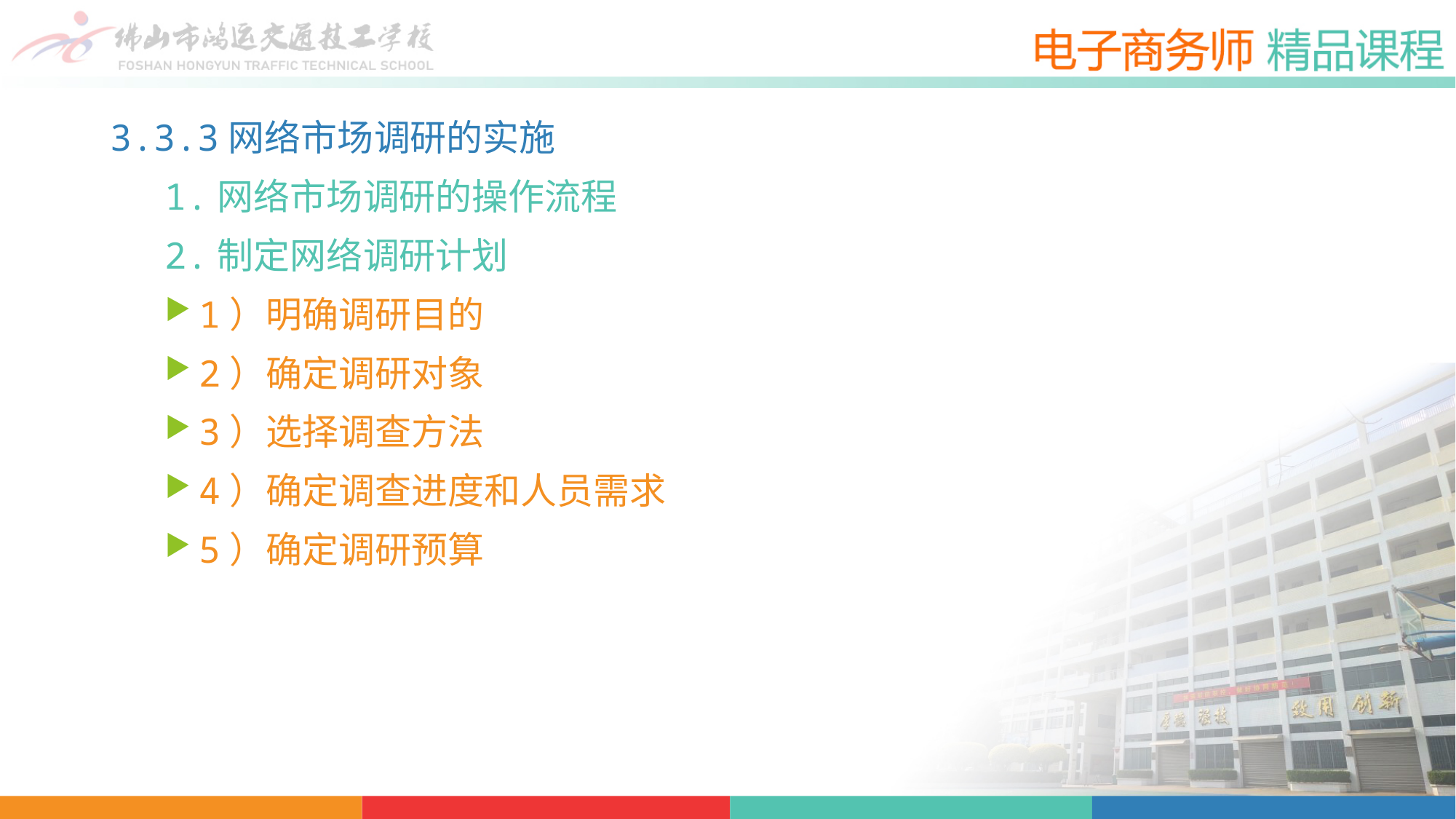

3.3.3网络市场调研的实施
1.网络市场调研的操作流程
2.制定网络调研计划
1）明确调研目的
2）确定调研对象
3）选择调查方法
4）确定调查进度和人员需求
5）确定调研预算